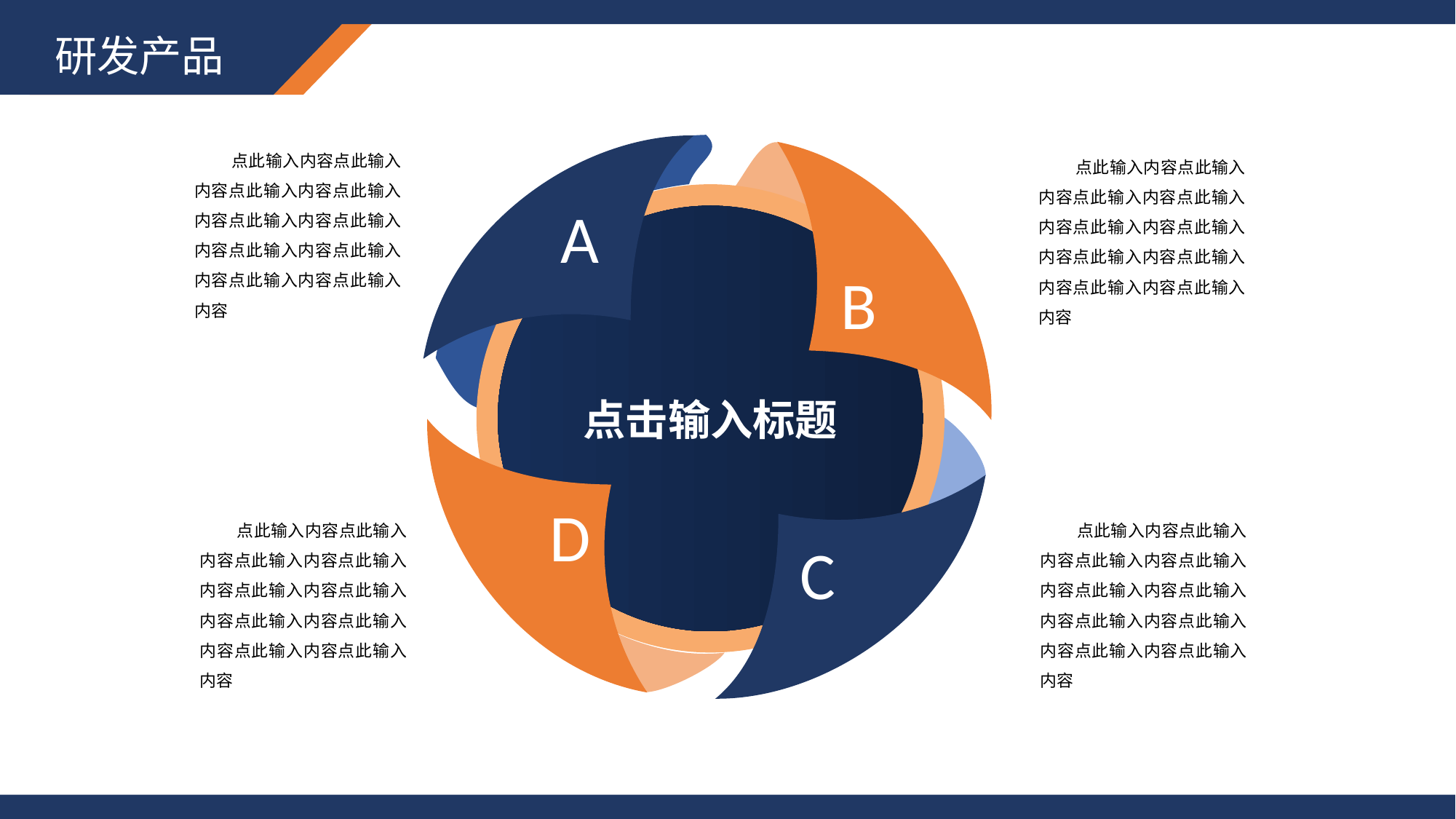

研发产品

        点此输入内容点此输入内容点此输入内容点此输入内容点此输入内容点此输入内容点此输入内容点此输入内容点此输入内容点此输入内容

        点此输入内容点此输入内容点此输入内容点此输入内容点此输入内容点此输入内容点此输入内容点此输入内容点此输入内容点此输入内容

A
点击输入标题
B

D
        点此输入内容点此输入内容点此输入内容点此输入内容点此输入内容点此输入内容点此输入内容点此输入内容点此输入内容点此输入内容
        点此输入内容点此输入内容点此输入内容点此输入内容点此输入内容点此输入内容点此输入内容点此输入内容点此输入内容点此输入内容
C